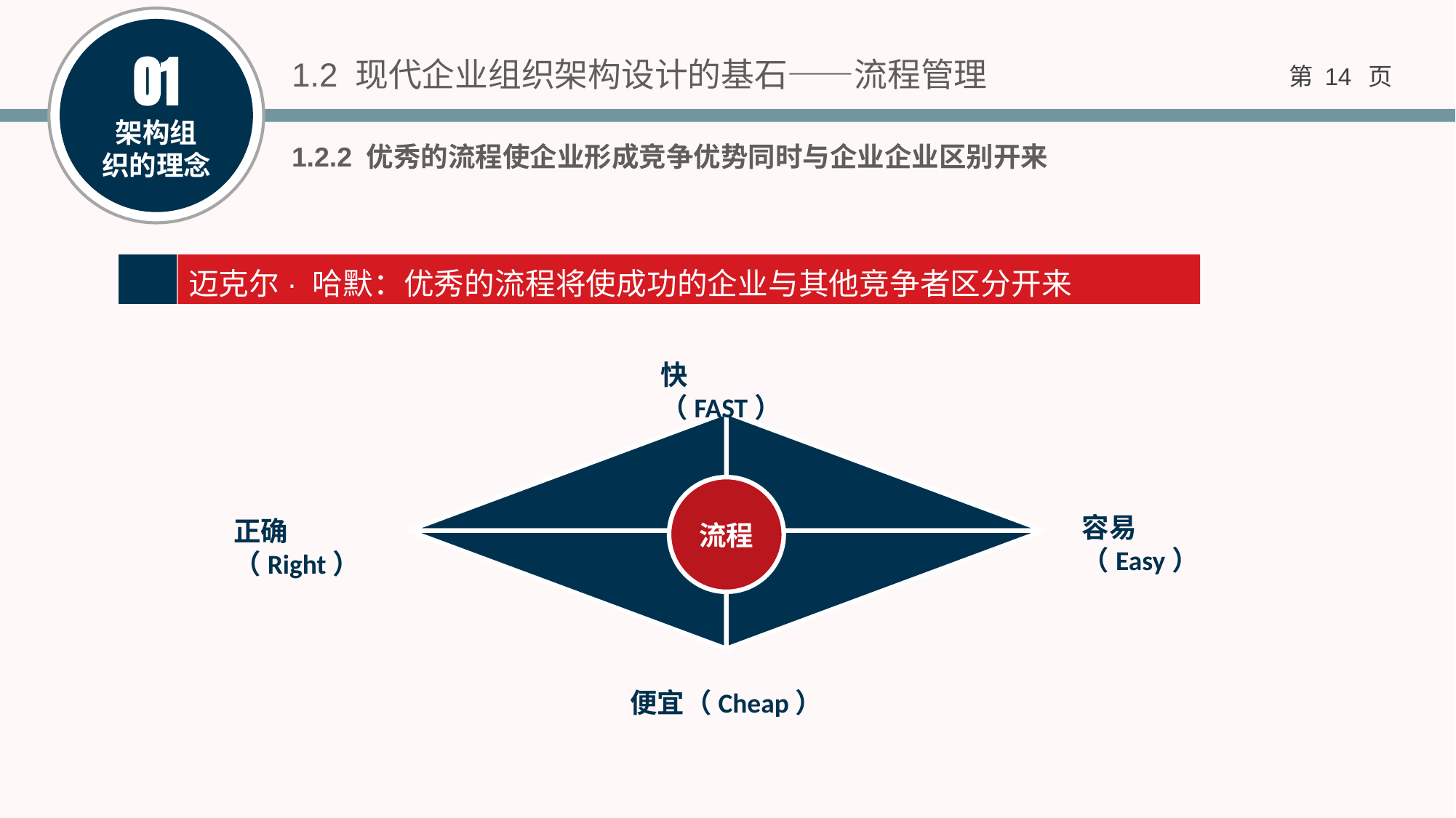

1.2 现代企业组织架构设计的基石——流程管理
1.2.2 优秀的流程使企业形成竞争优势同时与企业企业区别开来

迈克尔· 哈默：优秀的流程将使成功的企业与其他竞争者区分开来
快（FAST）

流程
容易（Easy）
正确（Right）
便宜（Cheap）